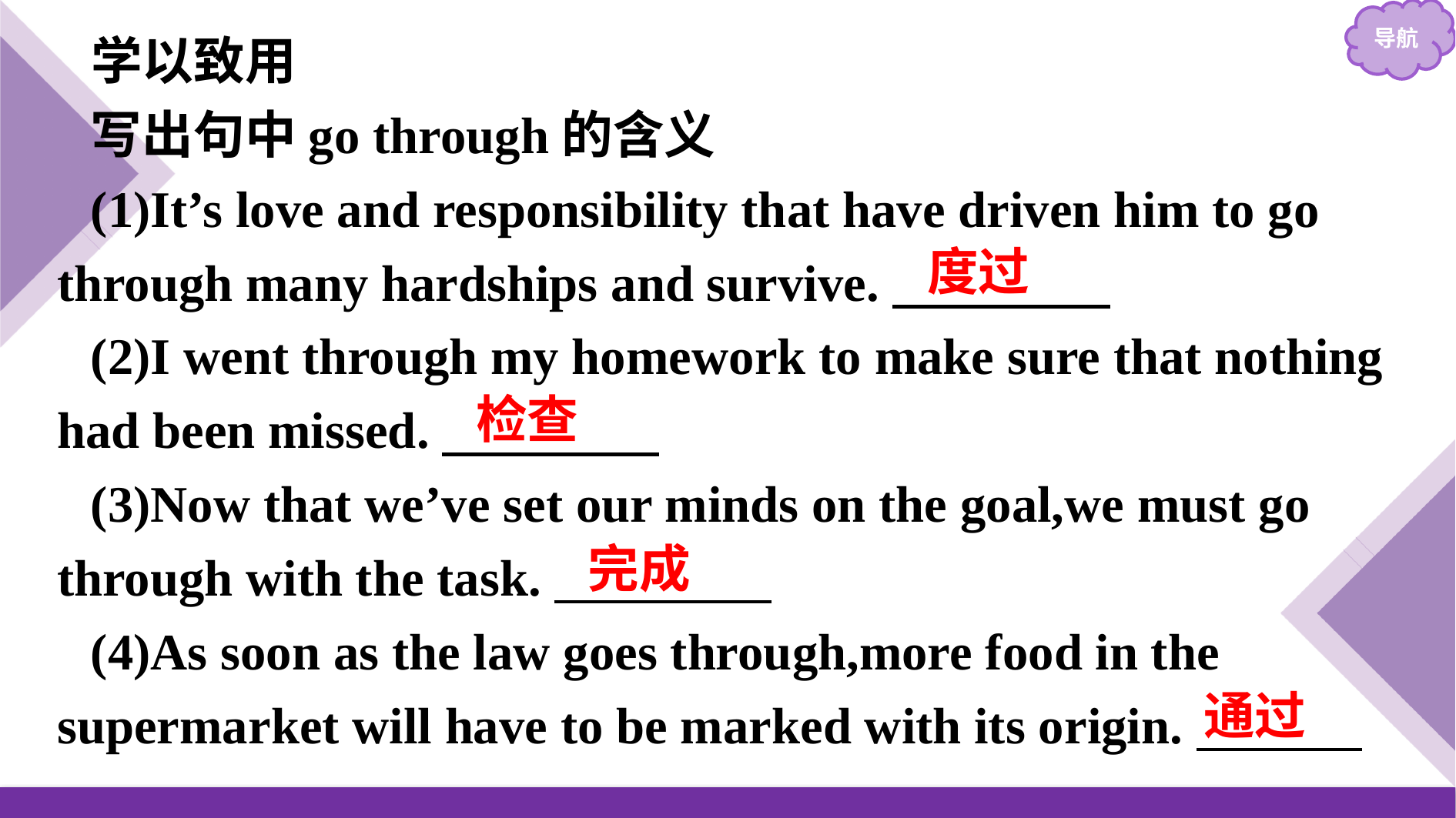

学以致用
写出句中go through的含义
(1)It’s love and responsibility that have driven him to go through many hardships and survive.
(2)I went through my homework to make sure that nothing had been missed.
(3)Now that we’ve set our minds on the goal,we must go through with the task.
(4)As soon as the law goes through,more food in the supermarket will have to be marked with its origin.
度过
检查
完成
通过